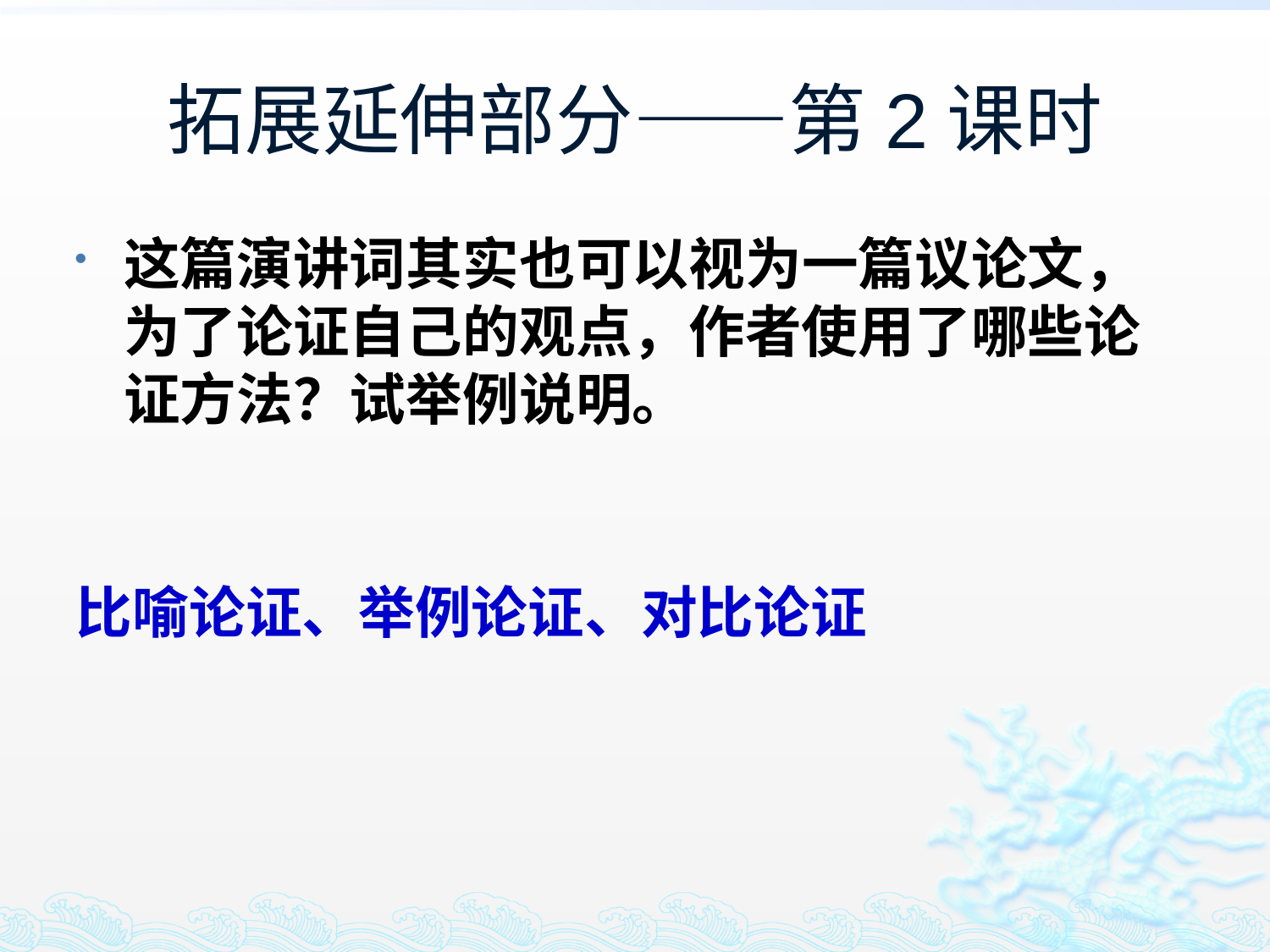

# 拓展延伸部分——第2课时
这篇演讲词其实也可以视为一篇议论文，为了论证自己的观点，作者使用了哪些论证方法？试举例说明。

比喻论证、举例论证、对比论证